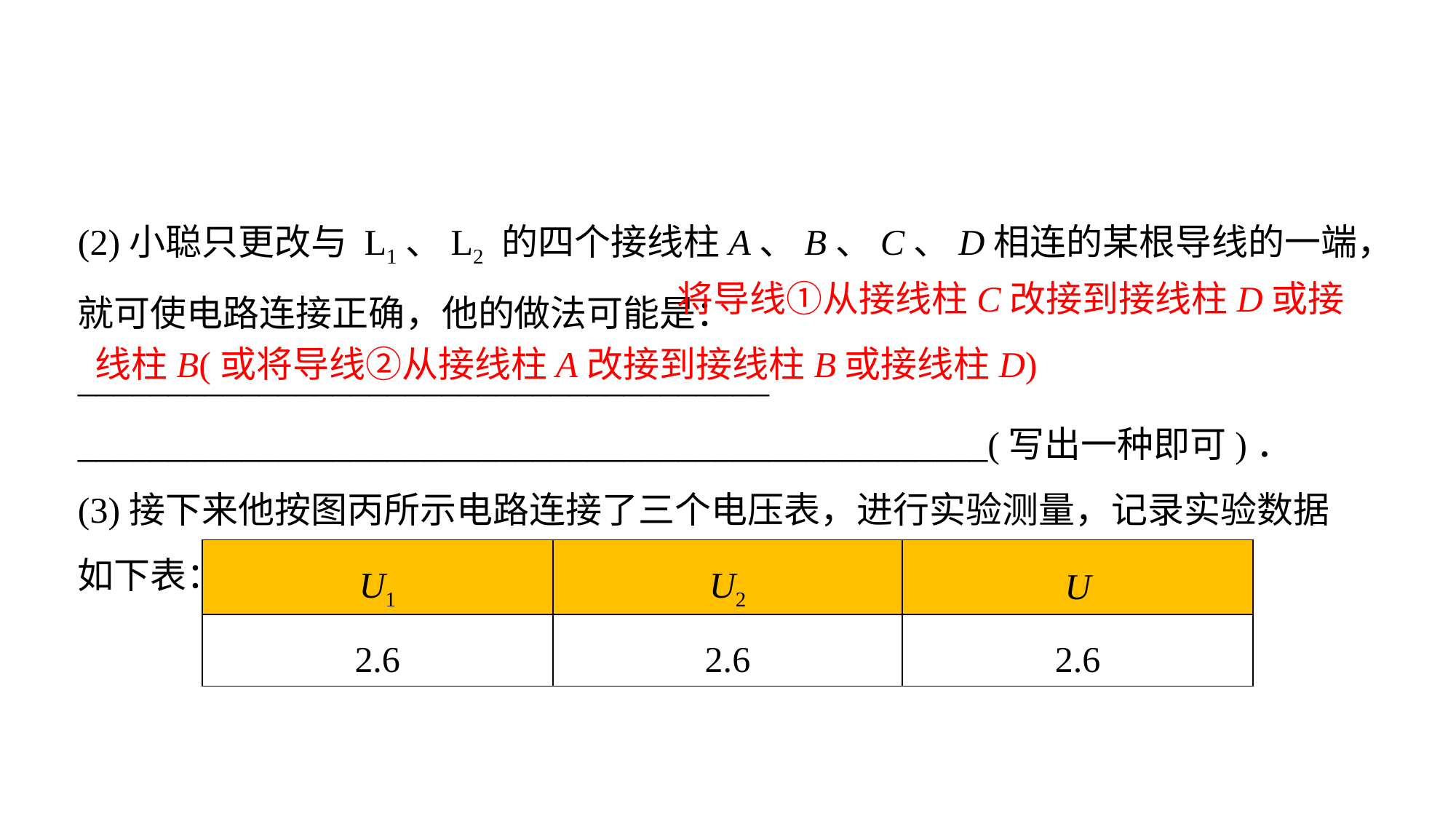

(2)小聪只更改与 L1、L2 的四个接线柱A、B、C、D相连的某根导线的一端，就可使电路连接正确，他的做法可能是：______________________________________
__________________________________________________(写出一种即可)．(3)接下来他按图丙所示电路连接了三个电压表，进行实验测量，记录实验数据如下表：
                                                                      将导线①从接线柱C改接到接线柱D或接线柱B(或将导线②从接线柱A改接到接线柱B或接线柱D)
| U1 | U2 | U |
| --- | --- | --- |
| 2.6 | 2.6 | 2.6 |